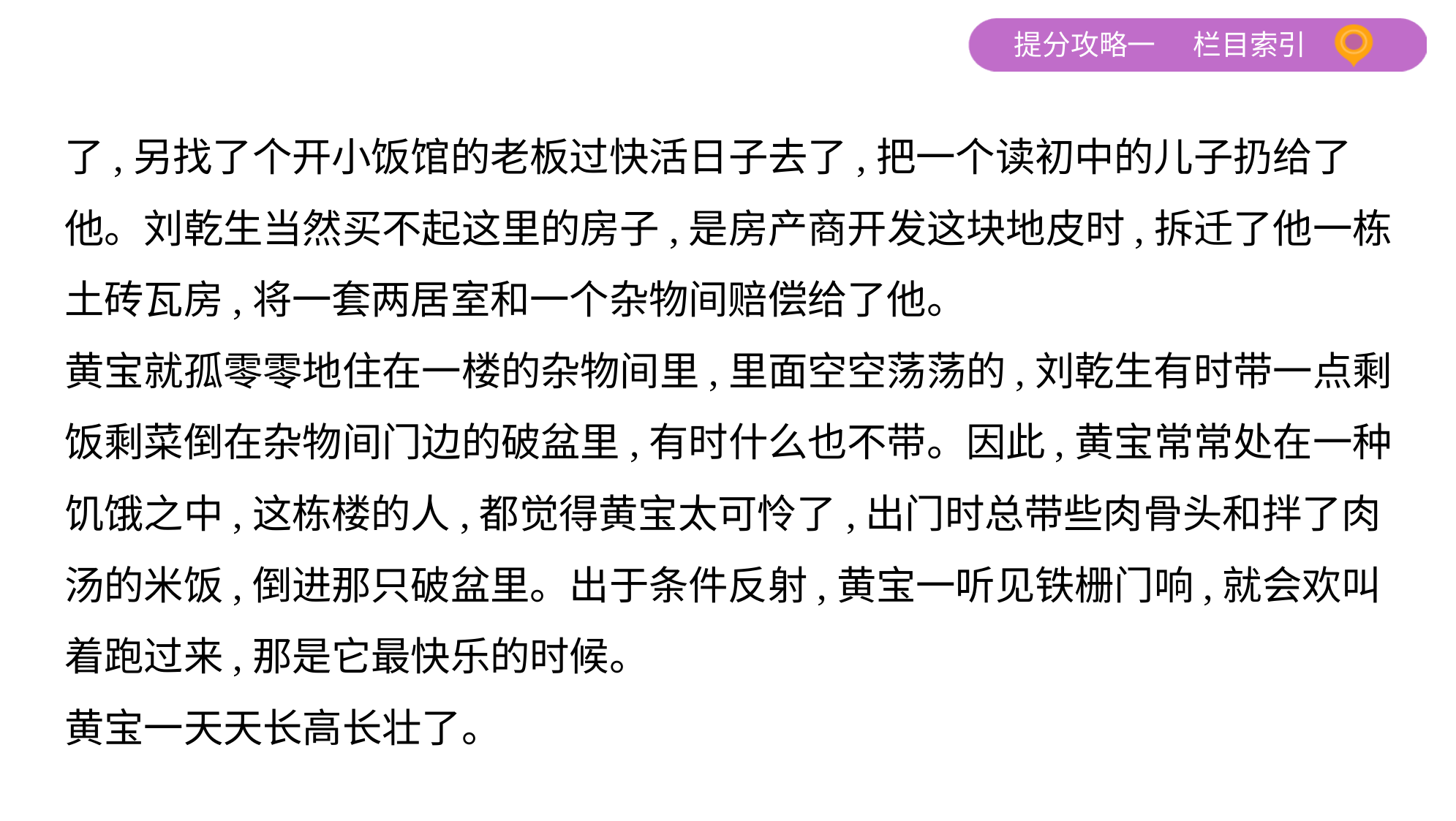

了,另找了个开小饭馆的老板过快活日子去了,把一个读初中的儿子扔给了
他。刘乾生当然买不起这里的房子,是房产商开发这块地皮时,拆迁了他一栋
土砖瓦房,将一套两居室和一个杂物间赔偿给了他。
黄宝就孤零零地住在一楼的杂物间里,里面空空荡荡的,刘乾生有时带一点剩
饭剩菜倒在杂物间门边的破盆里,有时什么也不带。因此,黄宝常常处在一种
饥饿之中,这栋楼的人,都觉得黄宝太可怜了,出门时总带些肉骨头和拌了肉
汤的米饭,倒进那只破盆里。出于条件反射,黄宝一听见铁栅门响,就会欢叫
着跑过来,那是它最快乐的时候。
黄宝一天天长高长壮了。